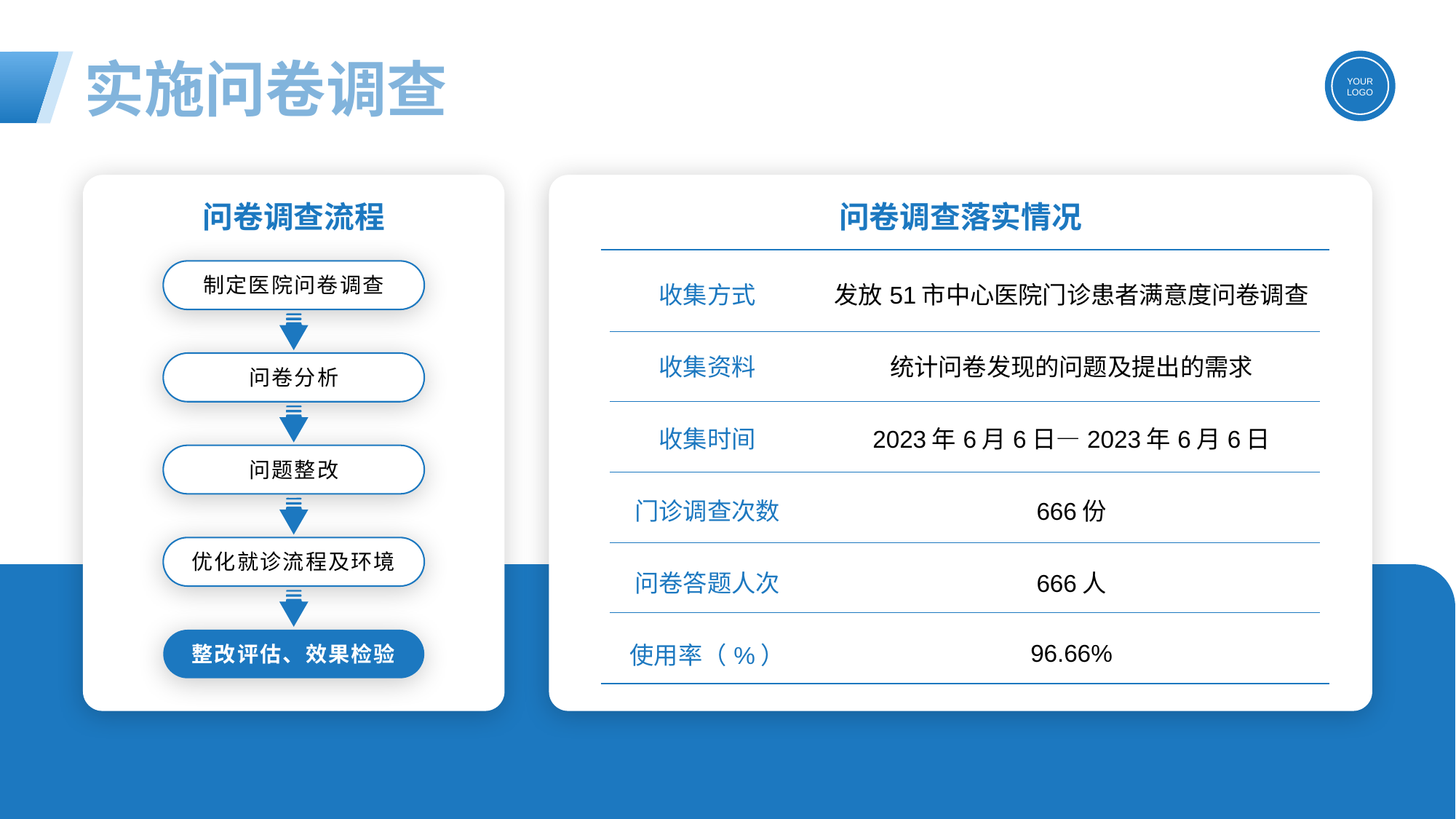

实施问卷调查

问卷调查流程

制定医院问卷调查

问卷分析

问题整改

优化就诊流程及环境

整改评估、效果检验
问卷调查落实情况
| 收集方式 | 发放51市中心医院门诊患者满意度问卷调查 |
| --- | --- |
| 收集资料 | 统计问卷发现的问题及提出的需求 |
| 收集时间 | 2023年6月6日—2023年6月6日 |
| 门诊调查次数 | 666份 |
| 问卷答题人次 | 666人 |
| 使用率（%） | 96.66% |